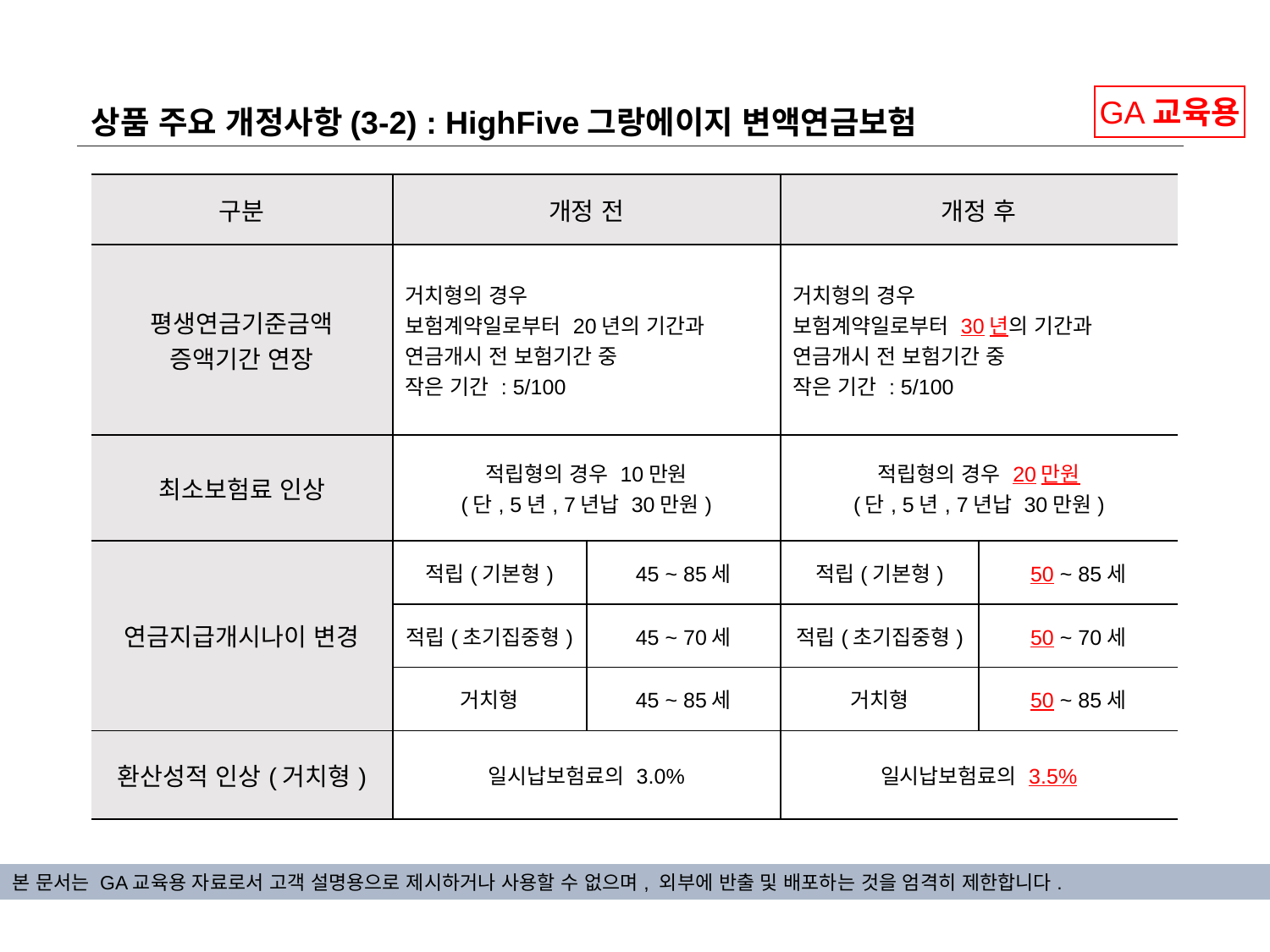

상품 주요 개정사항(3-2) : HighFive그랑에이지 변액연금보험
GA교육용
| 구분 | 개정 전 |  | 개정 후 |  |
| --- | --- | --- | --- | --- |
| 평생연금기준금액 증액기간 연장 | 거치형의 경우 보험계약일로부터 20년의 기간과 연금개시 전 보험기간 중 작은 기간 : 5/100 |  | 거치형의 경우 보험계약일로부터 30년의 기간과 연금개시 전 보험기간 중 작은 기간 : 5/100 |  |
| 최소보험료 인상 | 적립형의 경우 10만원 (단, 5년, 7년납 30만원) |  | 적립형의 경우 20만원 (단, 5년, 7년납 30만원) |  |
| 연금지급개시나이 변경 | 적립(기본형) | 45 ~ 85세 | 적립(기본형) | 50 ~ 85세 |
|  | 적립(초기집중형) | 45 ~ 70세 | 적립(초기집중형) | 50 ~ 70세 |
|  | 거치형 | 45 ~ 85세 | 거치형 | 50 ~ 85세 |
| 환산성적 인상(거치형) | 일시납보험료의 3.0% |  | 일시납보험료의 3.5% |  |
본 문서는 GA교육용 자료로서 고객 설명용으로 제시하거나 사용할 수 없으며, 외부에 반출 및 배포하는 것을 엄격히 제한합니다.